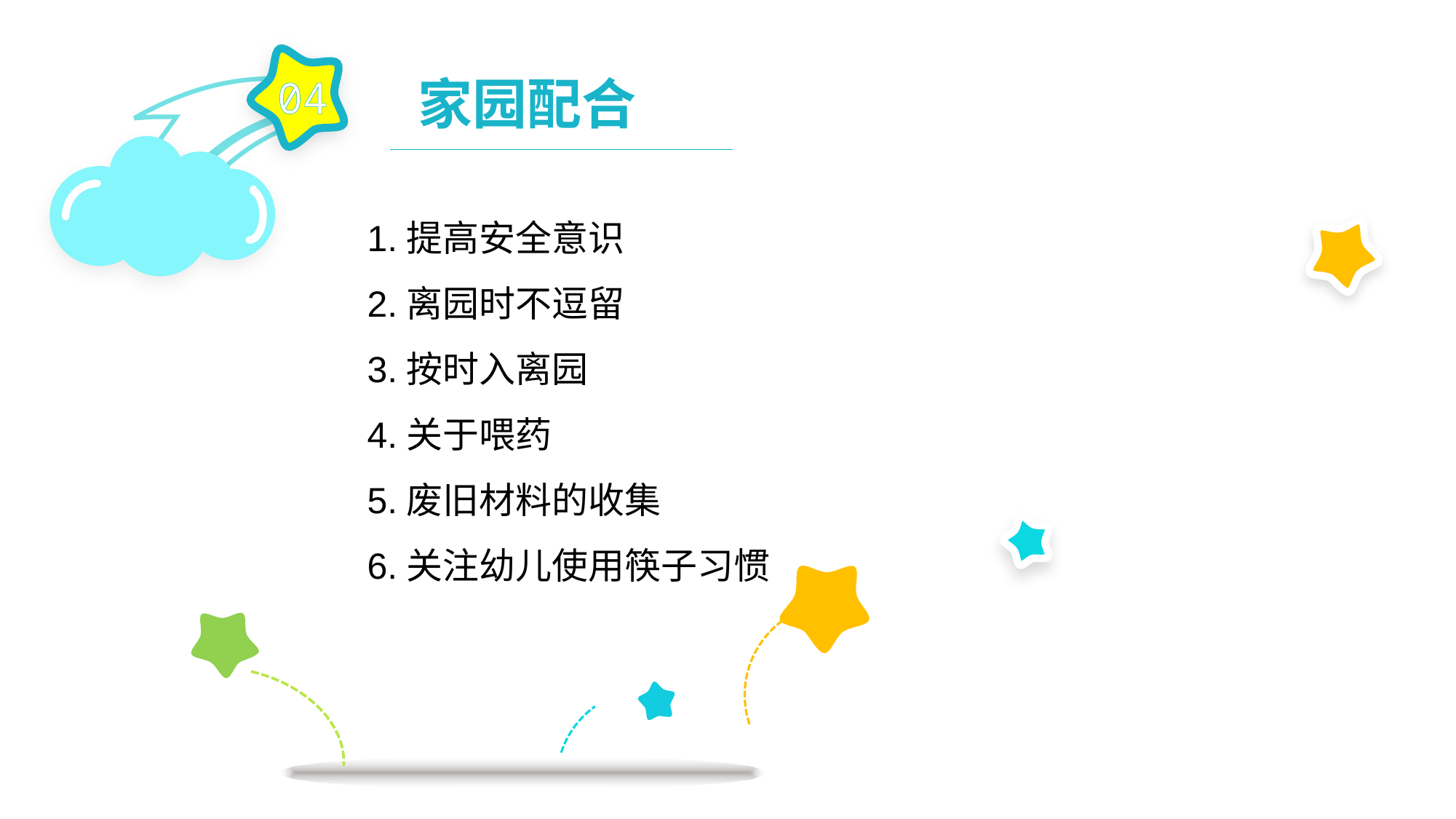

04

家园配合

1.提高安全意识
2.离园时不逗留
3.按时入离园
4.关于喂药
5.废旧材料的收集
6.关注幼儿使用筷子习惯